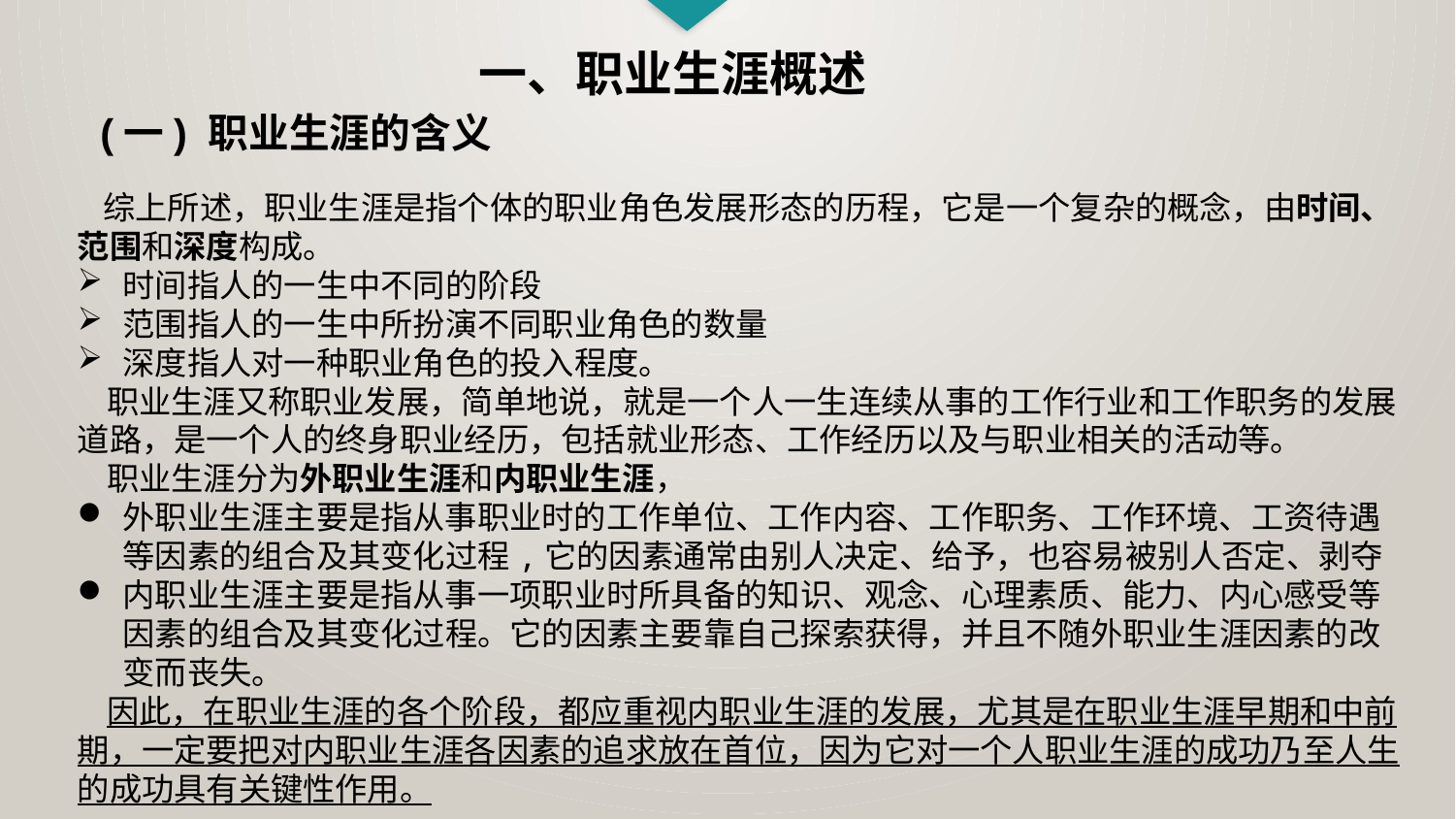

一、职业生涯概述
(一) 职业生涯的含义
   综上所述，职业生涯是指个体的职业角色发展形态的历程，它是一个复杂的概念，由时间、范围和深度构成。
时间指人的一生中不同的阶段
范围指人的一生中所扮演不同职业角色的数量
深度指人对一种职业角色的投入程度。
   职业生涯又称职业发展，简单地说，就是一个人一生连续从事的工作行业和工作职务的发展道路，是一个人的终身职业经历，包括就业形态、工作经历以及与职业相关的活动等。
   职业生涯分为外职业生涯和内职业生涯，
外职业生涯主要是指从事职业时的工作单位、工作内容、工作职务、工作环境、工资待遇等因素的组合及其变化过程,它的因素通常由别人决定、给予，也容易被别人否定、剥夺
内职业生涯主要是指从事一项职业时所具备的知识、观念、心理素质、能力、内心感受等因素的组合及其变化过程。它的因素主要靠自己探索获得，并且不随外职业生涯因素的改变而丧失。
   因此，在职业生涯的各个阶段，都应重视内职业生涯的发展，尤其是在职业生涯早期和中前期，一定要把对内职业生涯各因素的追求放在首位，因为它对一个人职业生涯的成功乃至人生的成功具有关键性作用。
9